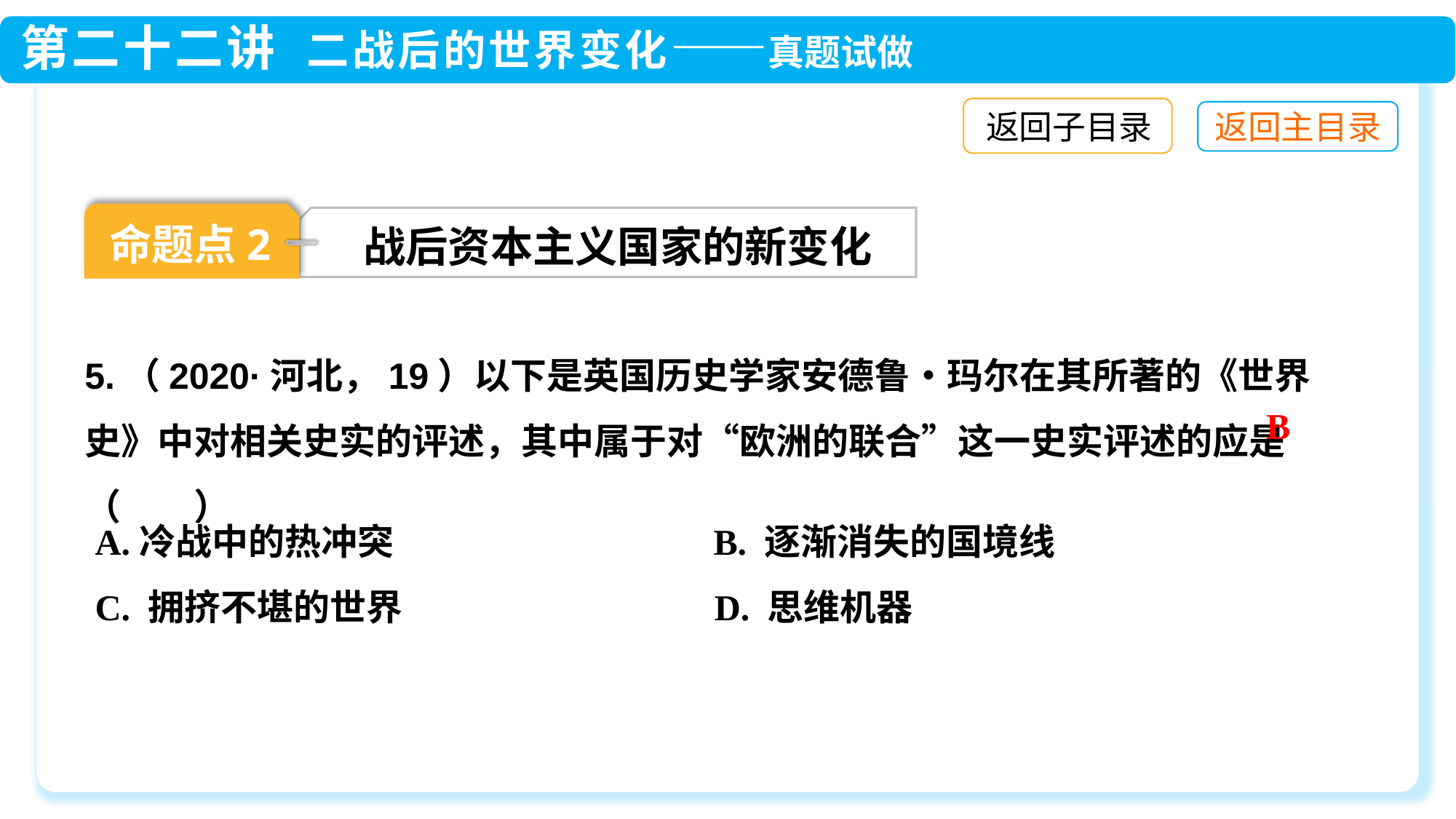

返回子目录

命题点2
战后资本主义国家的新变化

5.（2020·河北，19）以下是英国历史学家安德鲁•玛尔在其所著的《世界史》中对相关史实的评述，其中属于对“欧洲的联合”这一史实评述的应是（　　）
B
A.冷战中的热冲突                                      B. 逐渐消失的国境线
C. 拥挤不堪的世界                                     D. 思维机器